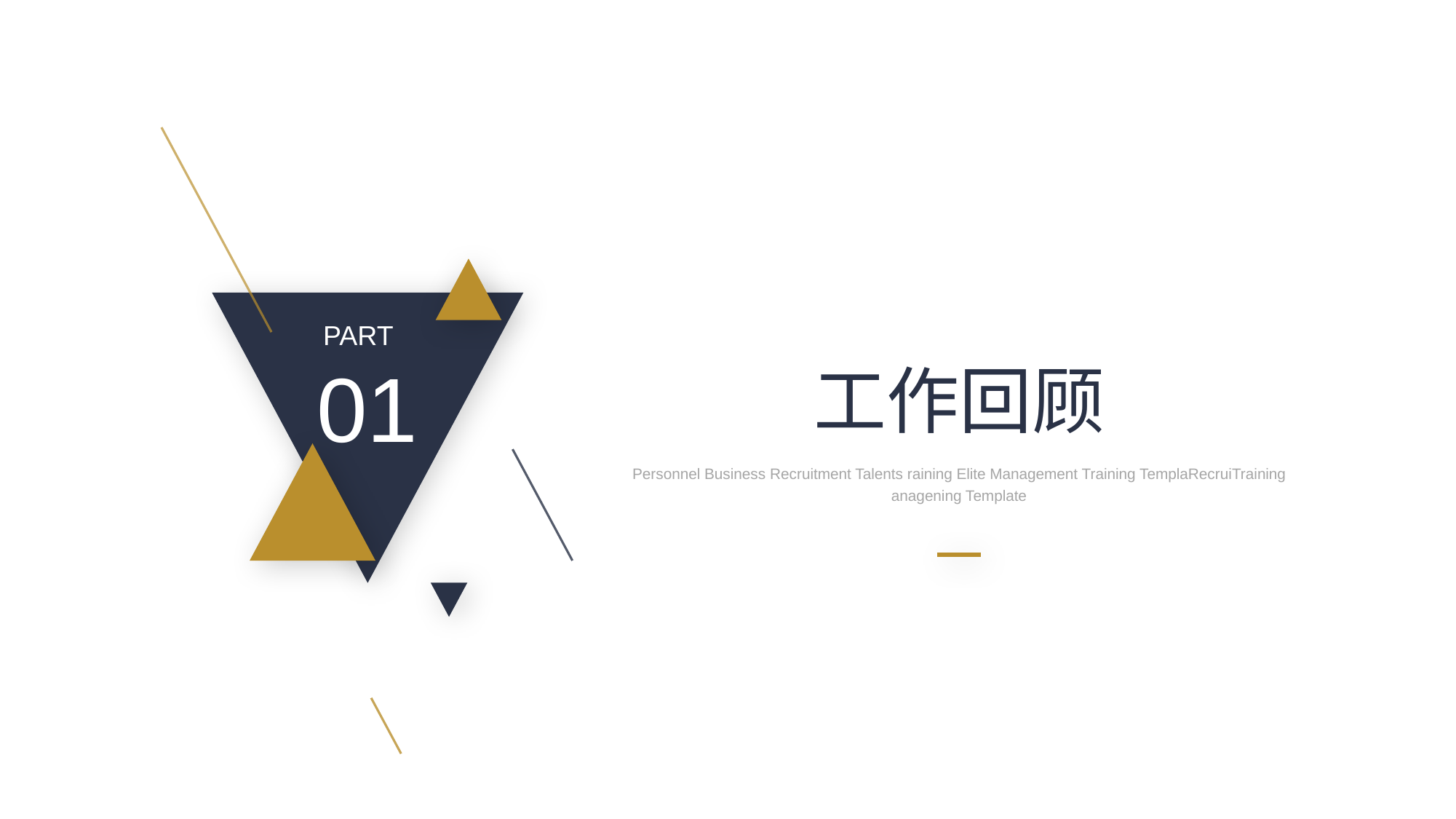

PART
01
工作回顾

Personnel Business Recruitment Talents raining Elite Management Training TemplaRecruiTraining anagening Template